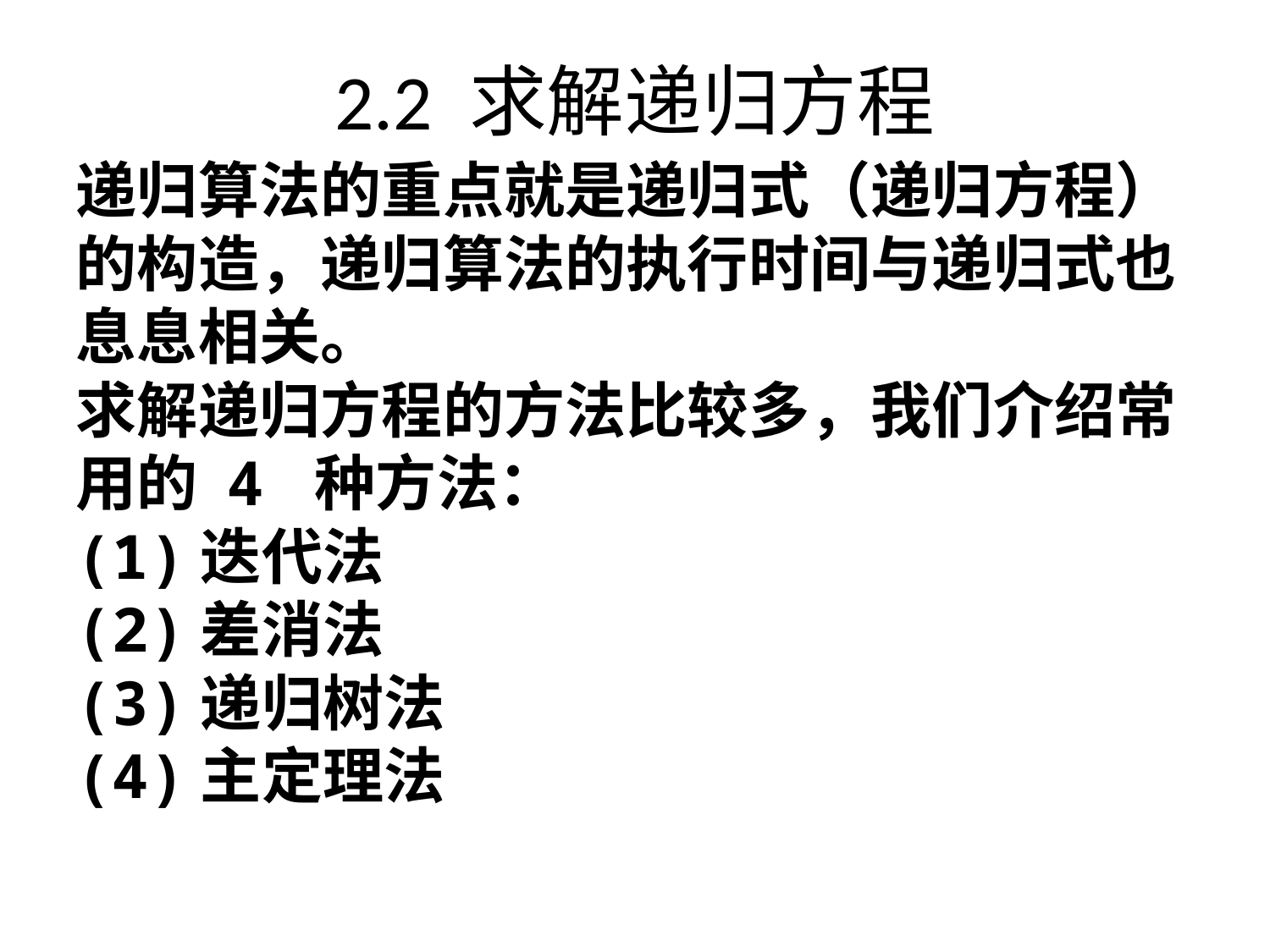

# 2.2 求解递归方程
递归算法的重点就是递归式（递归方程）的构造，递归算法的执行时间与递归式也息息相关。
求解递归方程的方法比较多，我们介绍常用的 4 种方法：
(1)迭代法
(2)差消法
(3)递归树法
(4)主定理法